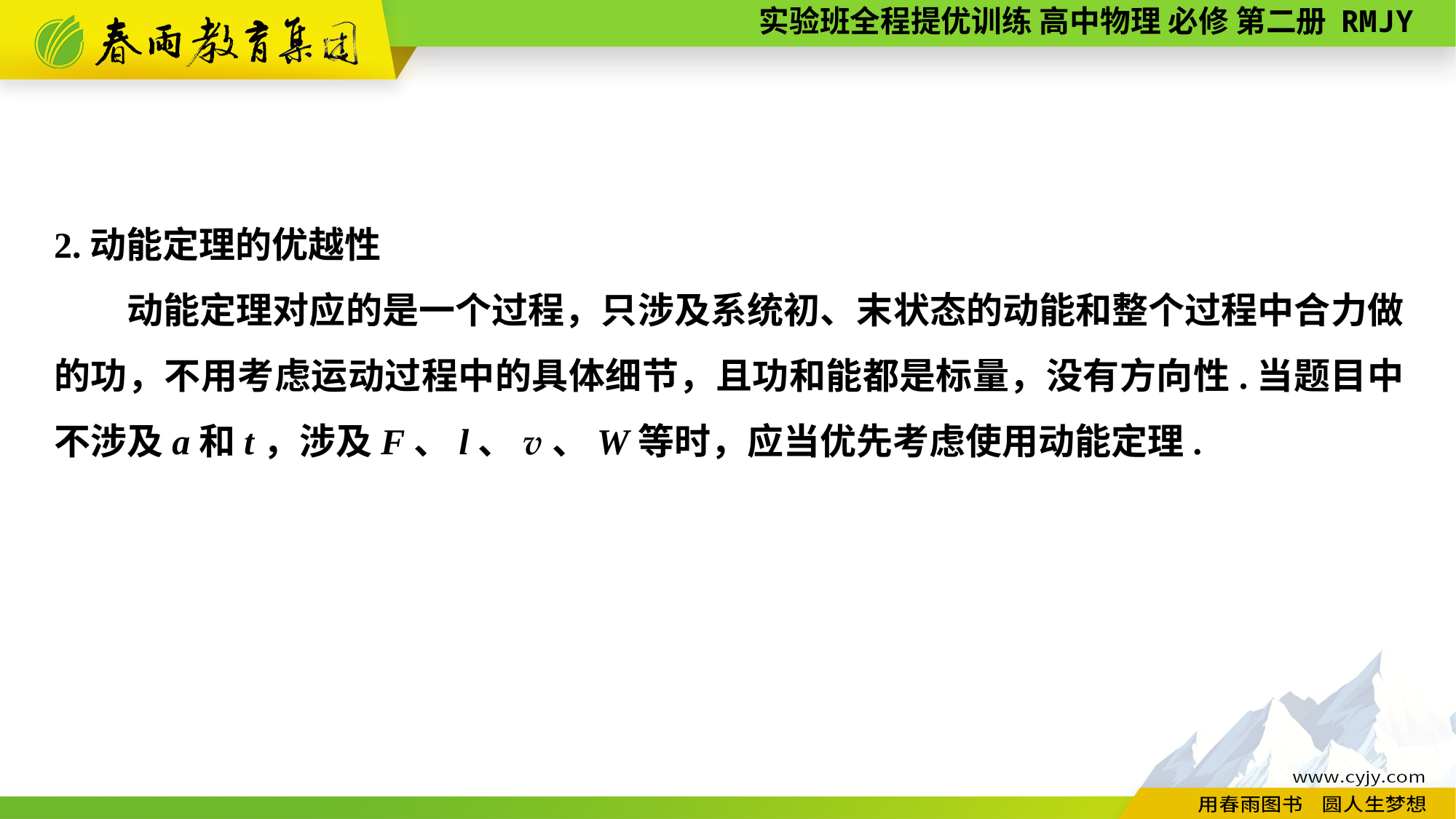

2.动能定理的优越性
动能定理对应的是一个过程，只涉及系统初、末状态的动能和整个过程中合力做的功，不用考虑运动过程中的具体细节，且功和能都是标量，没有方向性.当题目中不涉及a和t，涉及F、l、v、W等时，应当优先考虑使用动能定理.